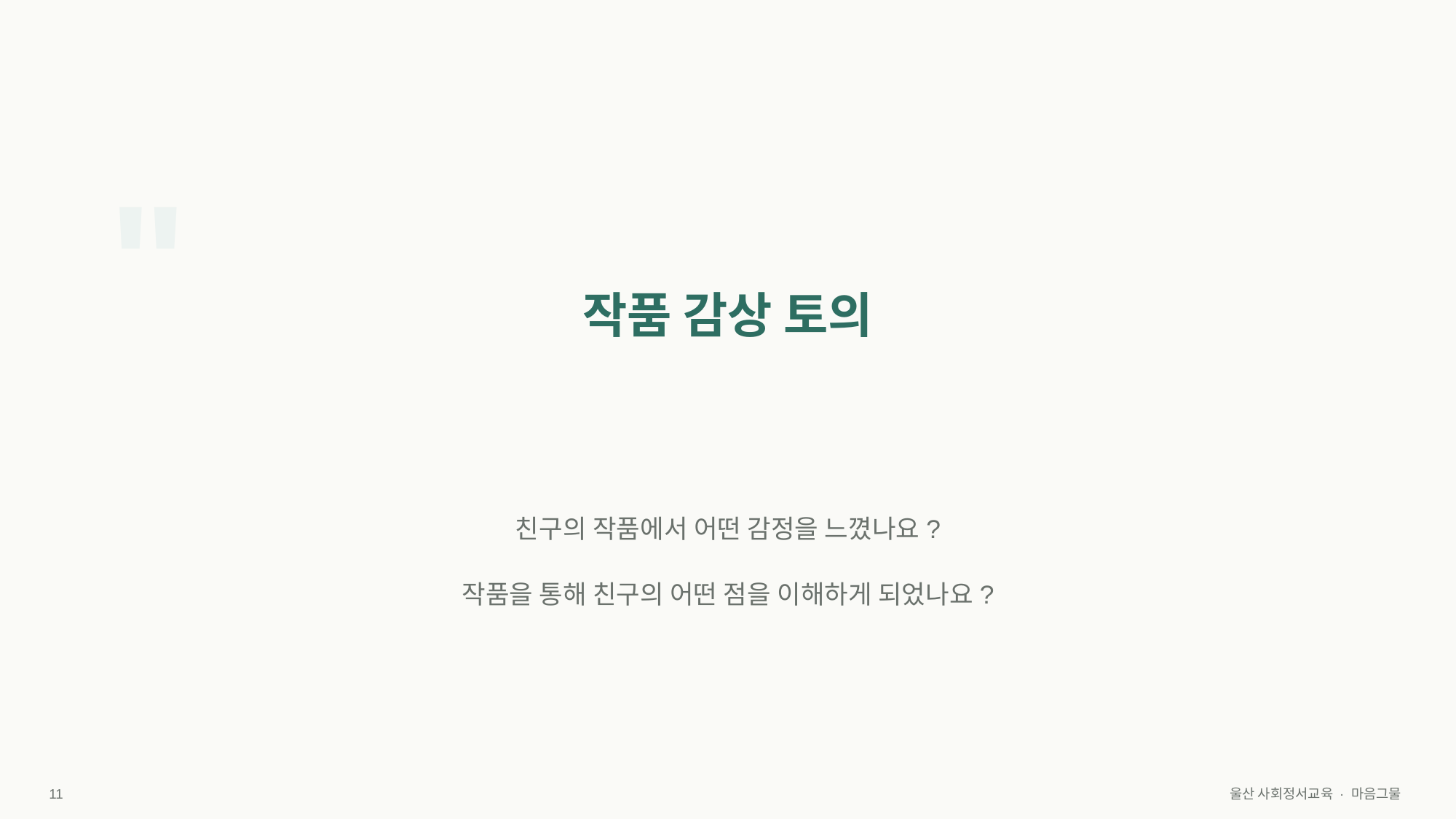

"
작품 감상 토의
친구의 작품에서 어떤 감정을 느꼈나요?
작품을 통해 친구의 어떤 점을 이해하게 되었나요?
11
울산 사회정서교육 · 마음그물